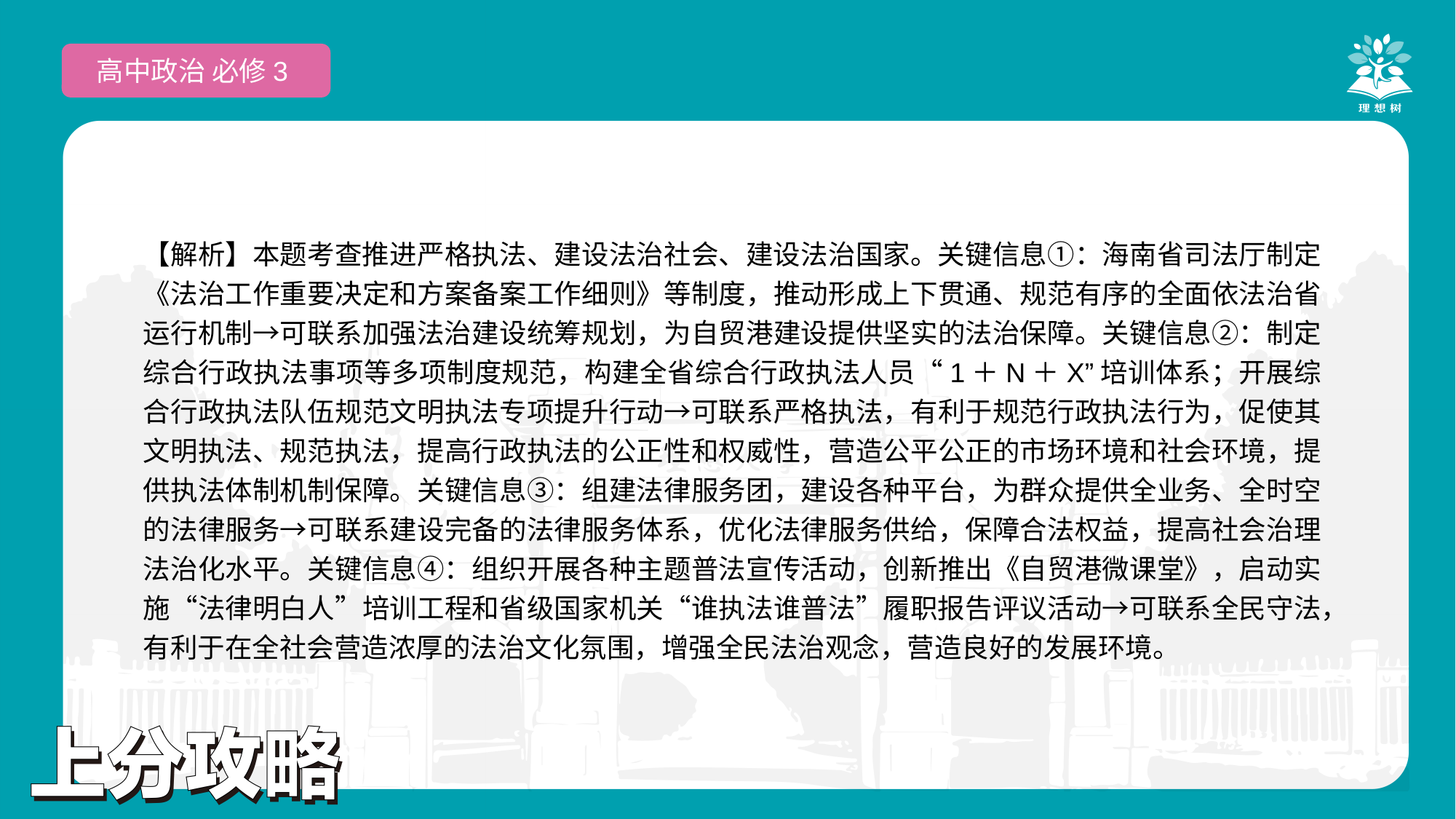

高中政治 必修3
【解析】本题考查推进严格执法、建设法治社会、建设法治国家。关键信息①：海南省司法厅制定《法治工作重要决定和方案备案工作细则》等制度，推动形成上下贯通、规范有序的全面依法治省运行机制→可联系加强法治建设统筹规划，为自贸港建设提供坚实的法治保障。关键信息②：制定综合行政执法事项等多项制度规范，构建全省综合行政执法人员“1＋N＋X”培训体系；开展综合行政执法队伍规范文明执法专项提升行动→可联系严格执法，有利于规范行政执法行为，促使其文明执法、规范执法，提高行政执法的公正性和权威性，营造公平公正的市场环境和社会环境，提供执法体制机制保障。关键信息③：组建法律服务团，建设各种平台，为群众提供全业务、全时空的法律服务→可联系建设完备的法律服务体系，优化法律服务供给，保障合法权益，提高社会治理法治化水平。关键信息④：组织开展各种主题普法宣传活动，创新推出《自贸港微课堂》，启动实施“法律明白人”培训工程和省级国家机关“谁执法谁普法”履职报告评议活动→可联系全民守法，有利于在全社会营造浓厚的法治文化氛围，增强全民法治观念，营造良好的发展环境。